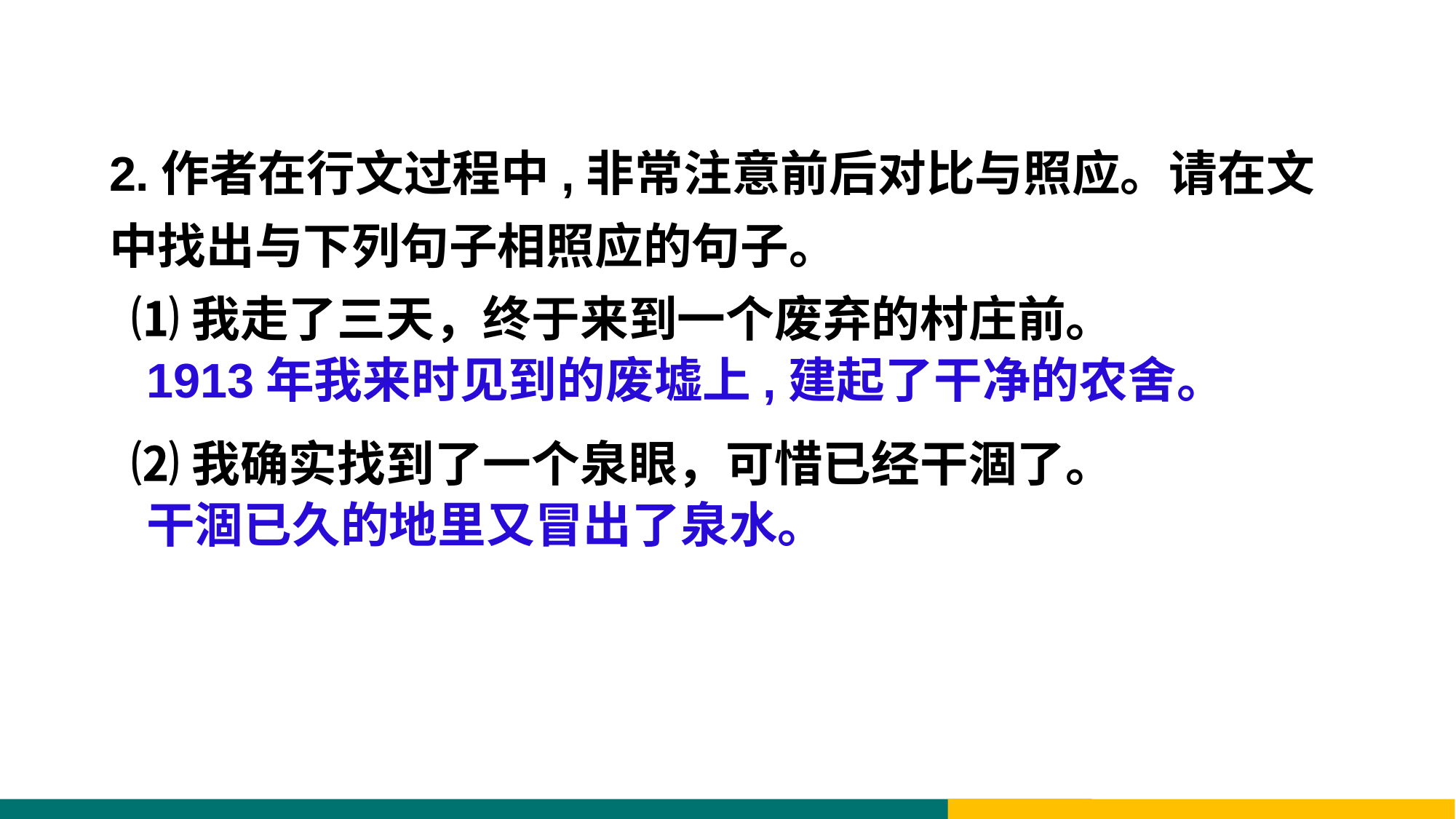

2.作者在行文过程中,非常注意前后对比与照应。请在文中找出与下列句子相照应的句子。
  ⑴我走了三天，终于来到一个废弃的村庄前。

  ⑵我确实找到了一个泉眼，可惜已经干涸了。
1913年我来时见到的废墟上,建起了干净的农舍。
干涸已久的地里又冒出了泉水。